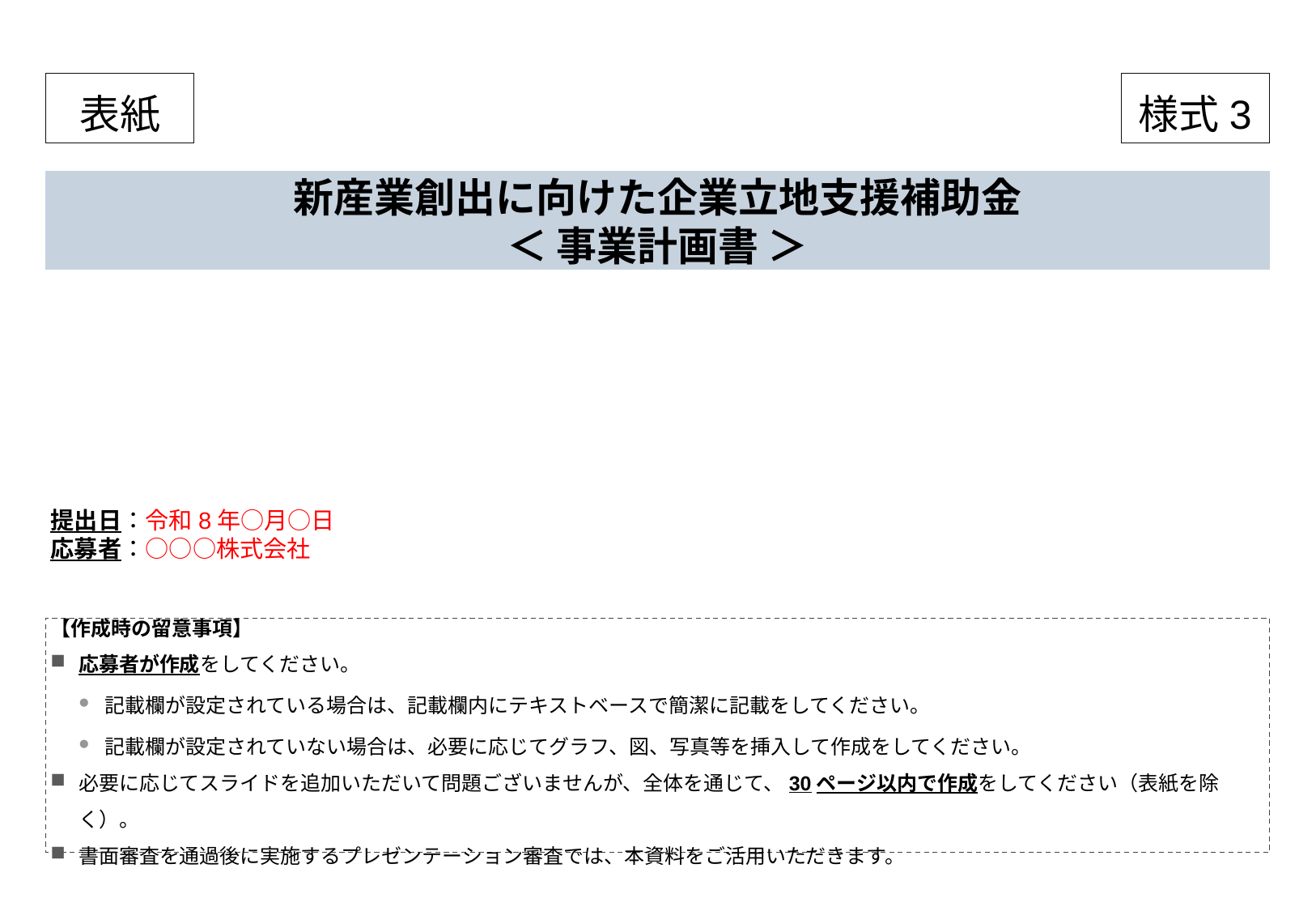

表紙
様式3
# 新産業創出に向けた企業立地支援補助金 ＜ 事業計画書 ＞
提出日：令和8年○月○日
応募者：○○○株式会社
【作成時の留意事項】
応募者が作成をしてください。
記載欄が設定されている場合は、記載欄内にテキストベースで簡潔に記載をしてください。
記載欄が設定されていない場合は、必要に応じてグラフ、図、写真等を挿入して作成をしてください。
必要に応じてスライドを追加いただいて問題ございませんが、全体を通じて、30ページ以内で作成をしてください（表紙を除く）。
書面審査を通過後に実施するプレゼンテーション審査では、本資料をご活用いただきます。